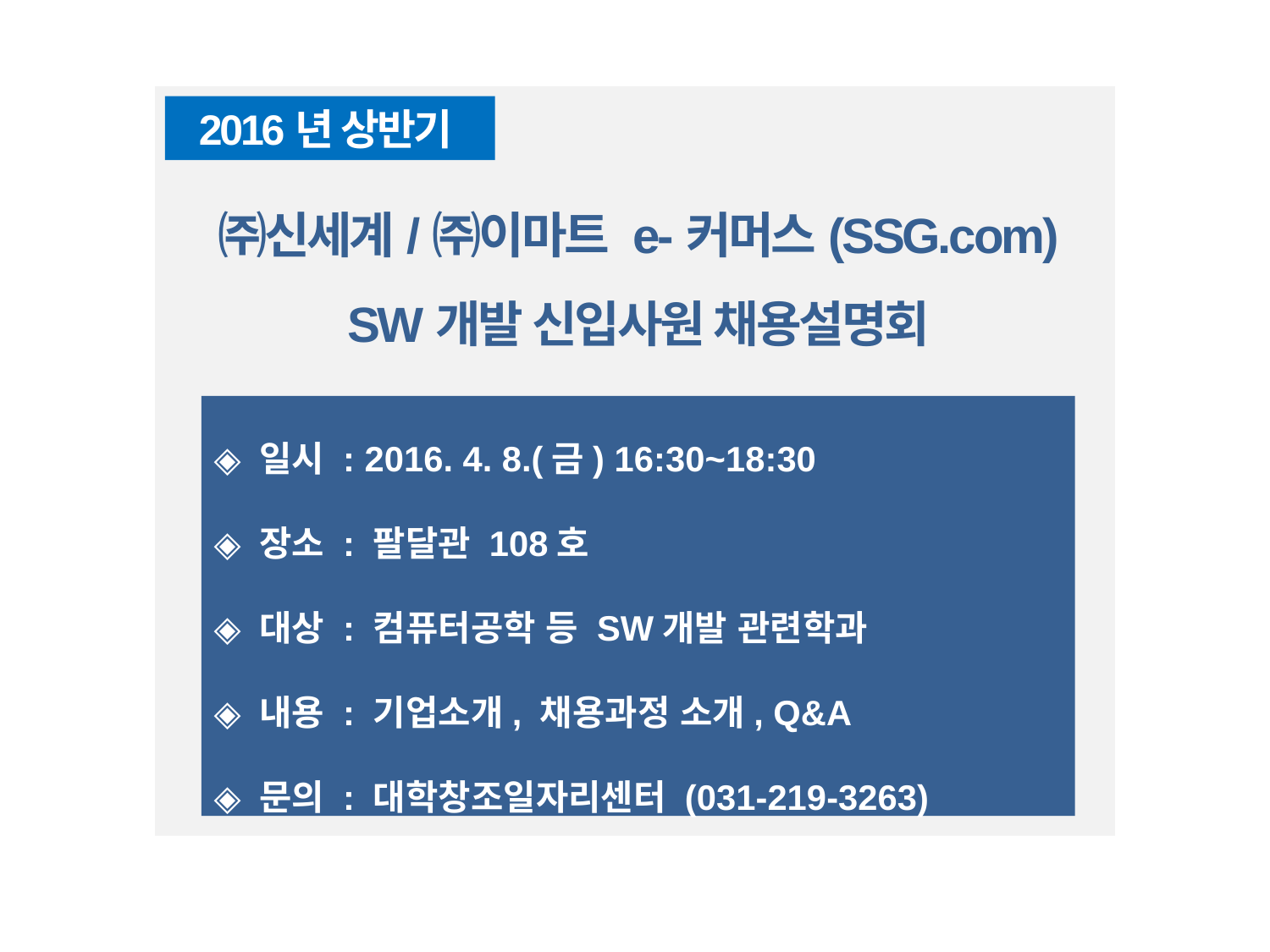

2016년 상반기
㈜신세계/㈜이마트 e-커머스(SSG.com)
SW개발 신입사원 채용설명회
◈ 일시 : 2016. 4. 8.(금) 16:30~18:30
◈ 장소 : 팔달관 108호
◈ 대상 : 컴퓨터공학 등 SW개발 관련학과
◈ 내용 : 기업소개, 채용과정 소개, Q&A
◈ 문의 : 대학창조일자리센터 (031-219-3263)